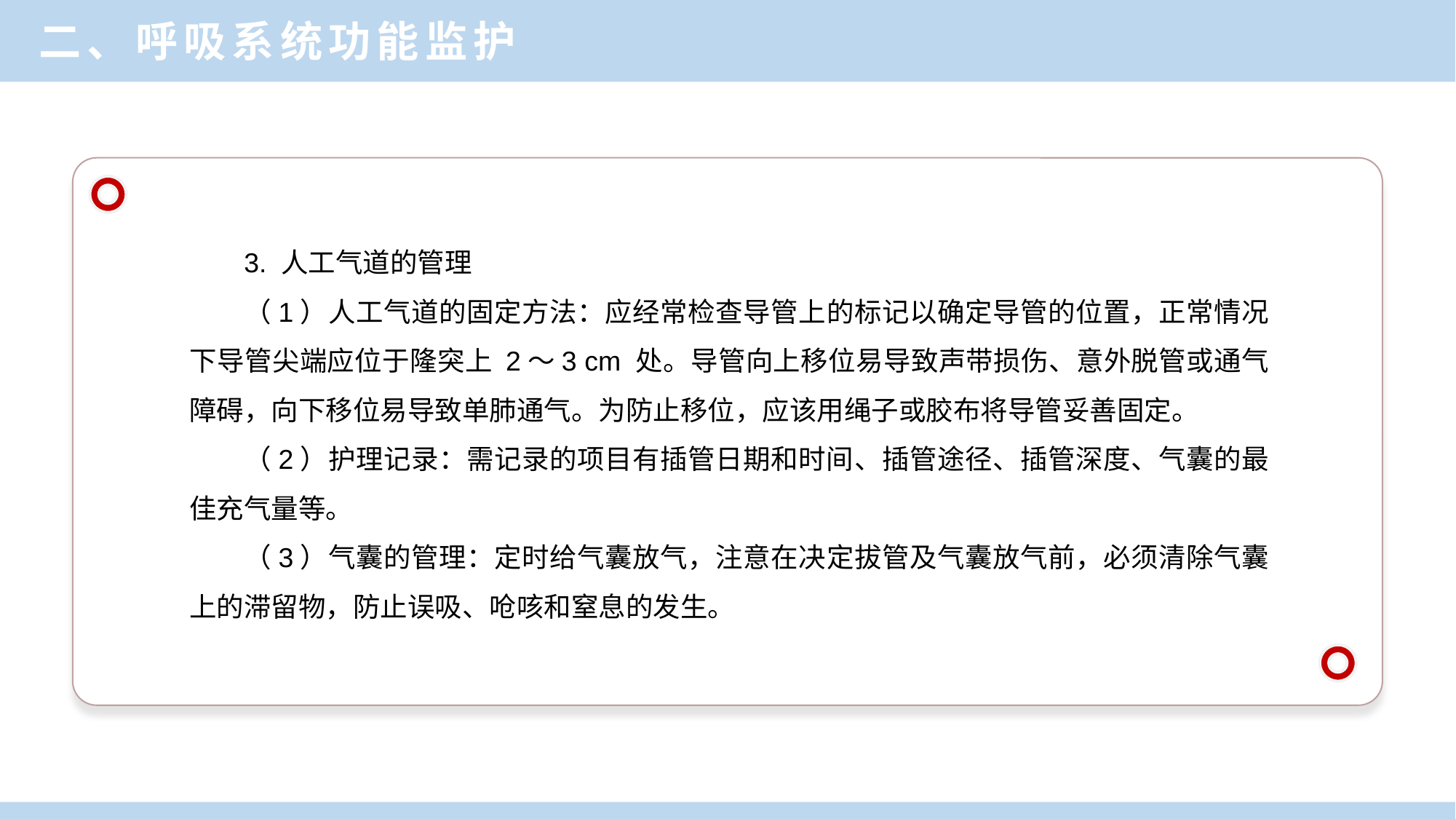

二、呼吸系统功能监护

3. 人工气道的管理
（1）人工气道的固定方法：应经常检查导管上的标记以确定导管的位置，正常情况下导管尖端应位于隆突上 2～3 cm 处。导管向上移位易导致声带损伤、意外脱管或通气障碍，向下移位易导致单肺通气。为防止移位，应该用绳子或胶布将导管妥善固定。
（2）护理记录：需记录的项目有插管日期和时间、插管途径、插管深度、气囊的最佳充气量等。
（3）气囊的管理：定时给气囊放气，注意在决定拔管及气囊放气前，必须清除气囊上的滞留物，防止误吸、呛咳和窒息的发生。